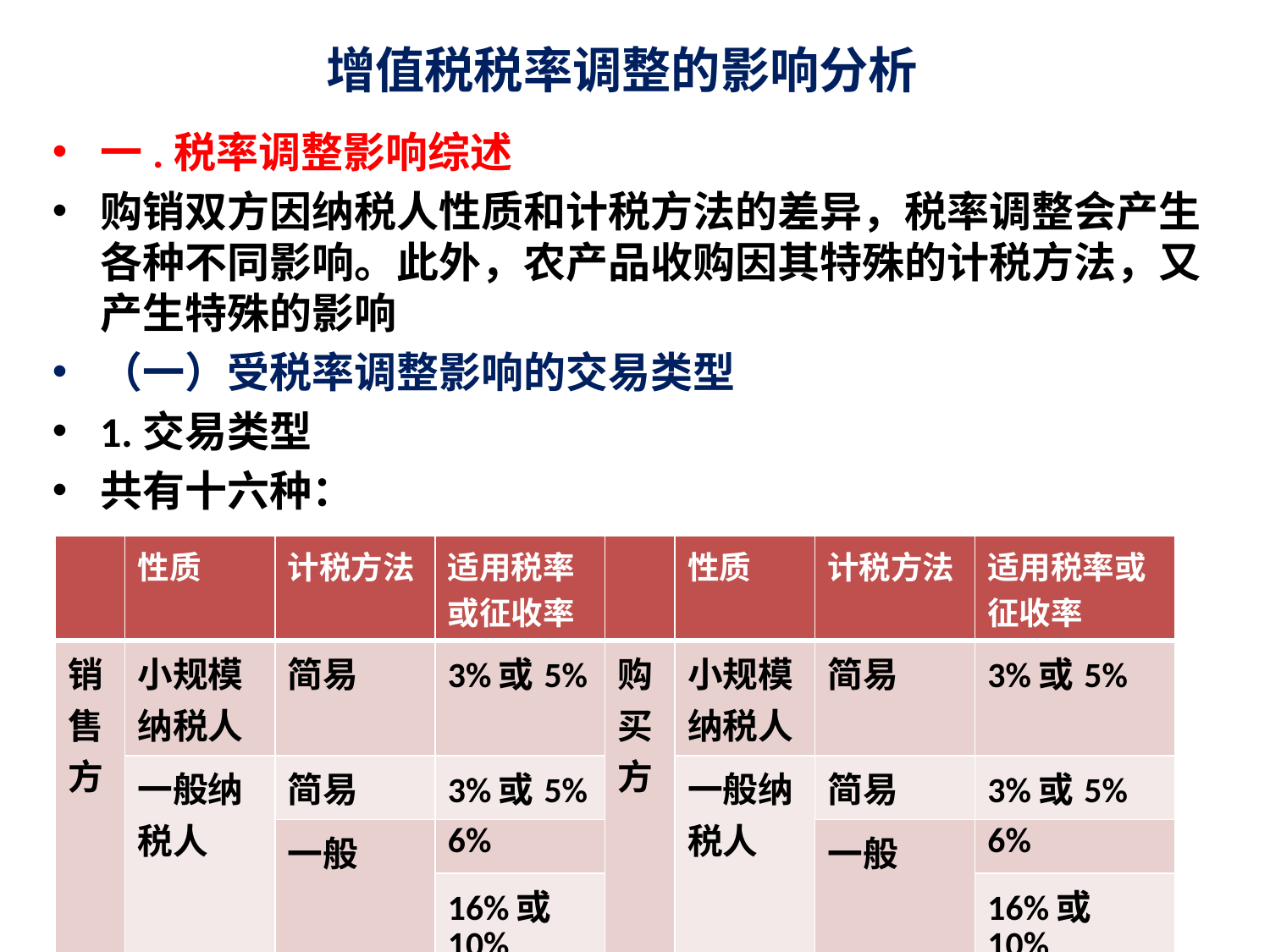

# 增值税税率调整的影响分析
一.税率调整影响综述
购销双方因纳税人性质和计税方法的差异，税率调整会产生各种不同影响。此外，农产品收购因其特殊的计税方法，又产生特殊的影响
（一）受税率调整影响的交易类型
1.交易类型
共有十六种：
|  | 性质 | 计税方法 | 适用税率或征收率 |  | 性质 | 计税方法 | 适用税率或征收率 |
| --- | --- | --- | --- | --- | --- | --- | --- |
| 销售方 | 小规模纳税人 | 简易 | 3%或5% | 购买方 | 小规模纳税人 | 简易 | 3%或5% |
|  | 一般纳税人 | 简易 | 3%或5% |  | 一般纳税人 | 简易 | 3%或5% |
|  |  | 一般 | 6% |  |  | 一般 | 6% |
|  |  |  | 16%或10% |  |  |  | 16%或10% |